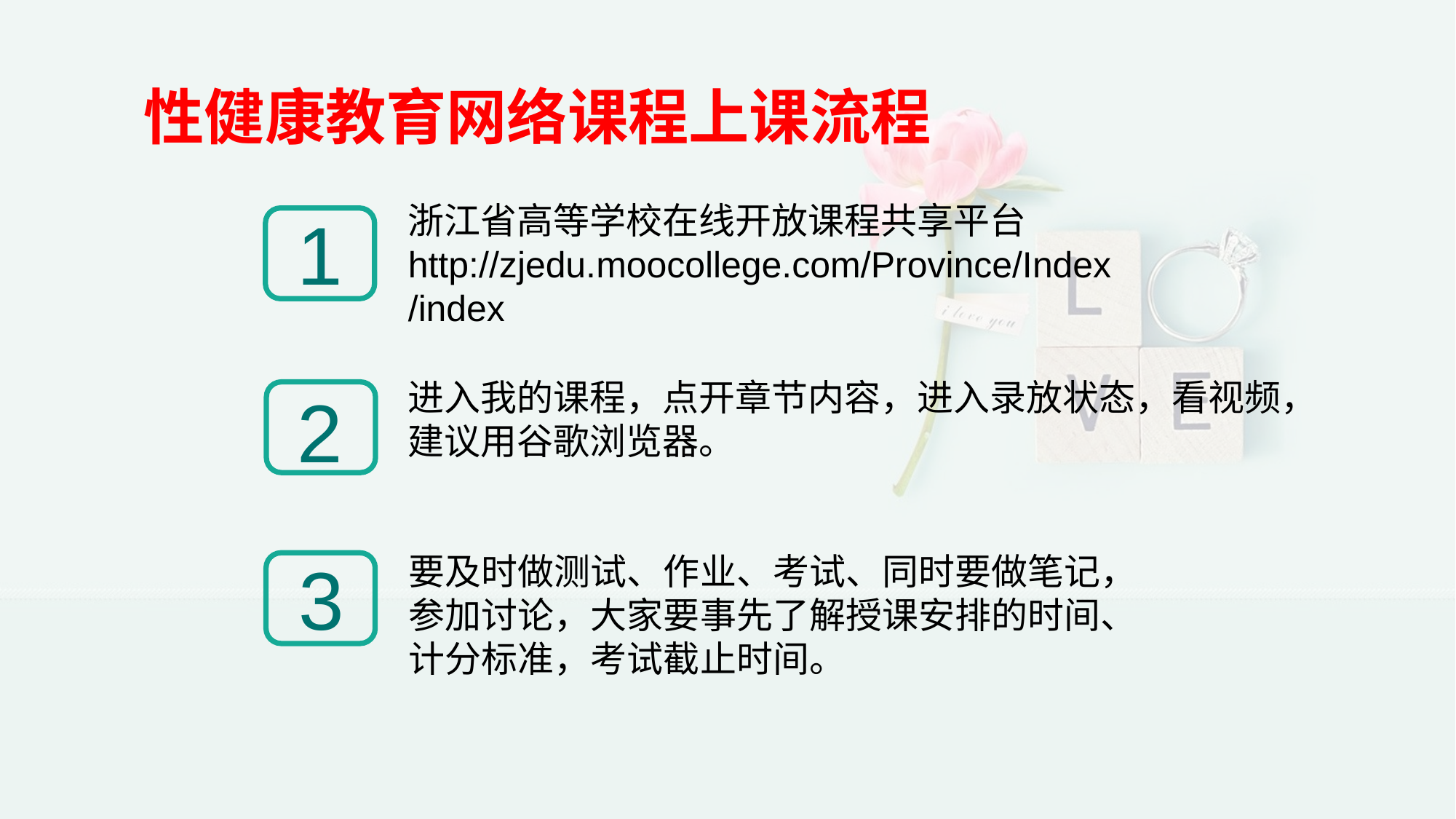

性健康教育网络课程上课流程
浙江省高等学校在线开放课程共享平台  http://zjedu.moocollege.com/Province/Index/index
1

进入我的课程，点开章节内容，进入录放状态，看视频，建议用谷歌浏览器。
2

3
要及时做测试、作业、考试、同时要做笔记，参加讨论，大家要事先了解授课安排的时间、计分标准，考试截止时间。